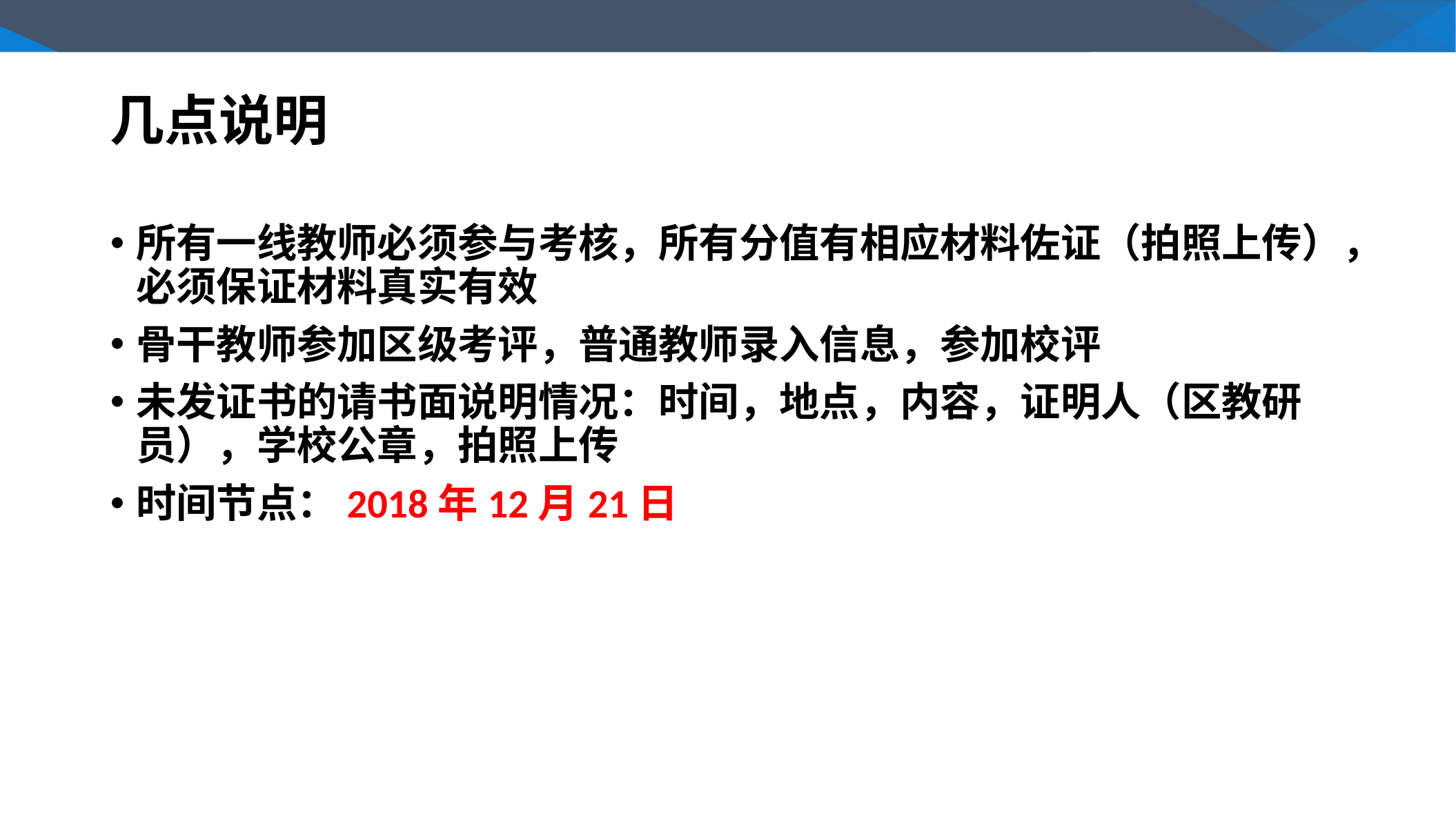

# 几点说明
所有一线教师必须参与考核，所有分值有相应材料佐证（拍照上传），必须保证材料真实有效
骨干教师参加区级考评，普通教师录入信息，参加校评
未发证书的请书面说明情况：时间，地点，内容，证明人（区教研员），学校公章，拍照上传
时间节点：2018年12月21日